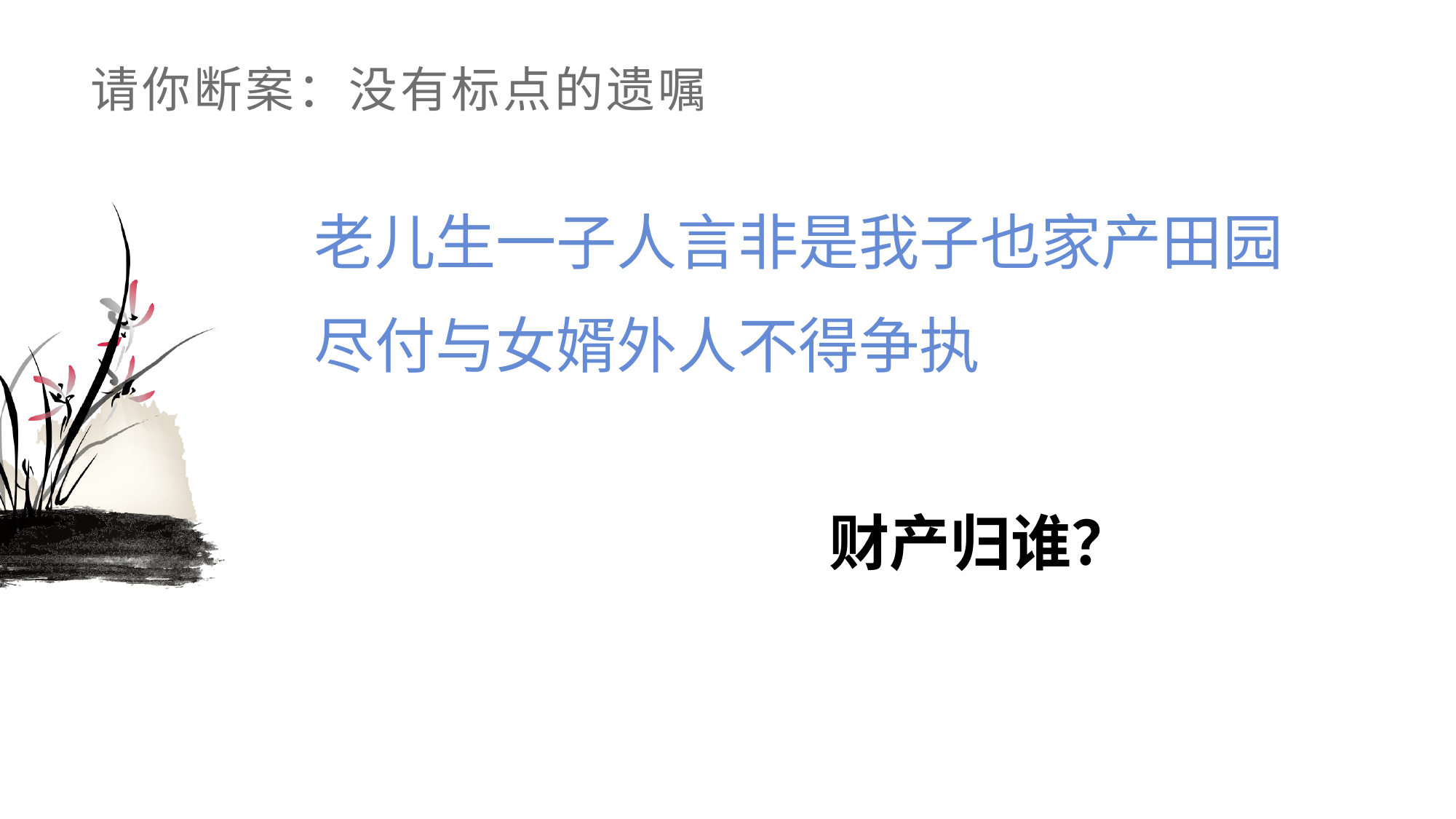

# 请你断案：没有标点的遗嘱
老儿生一子人言非是我子也家产田园
尽付与女婿外人不得争执
财产归谁？